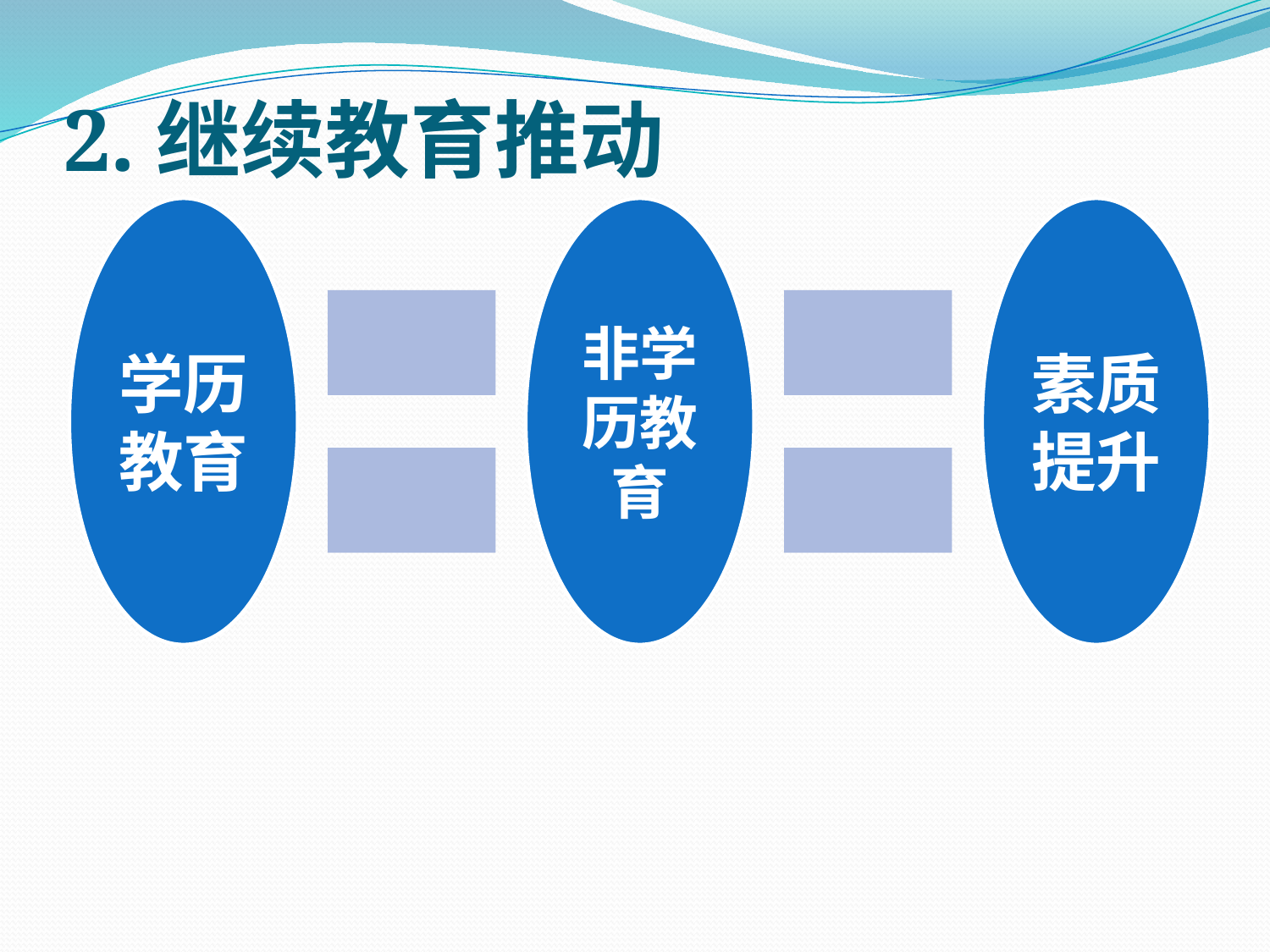

# 2.继续教育推动
学历
教育
非学历教育
素质
提升